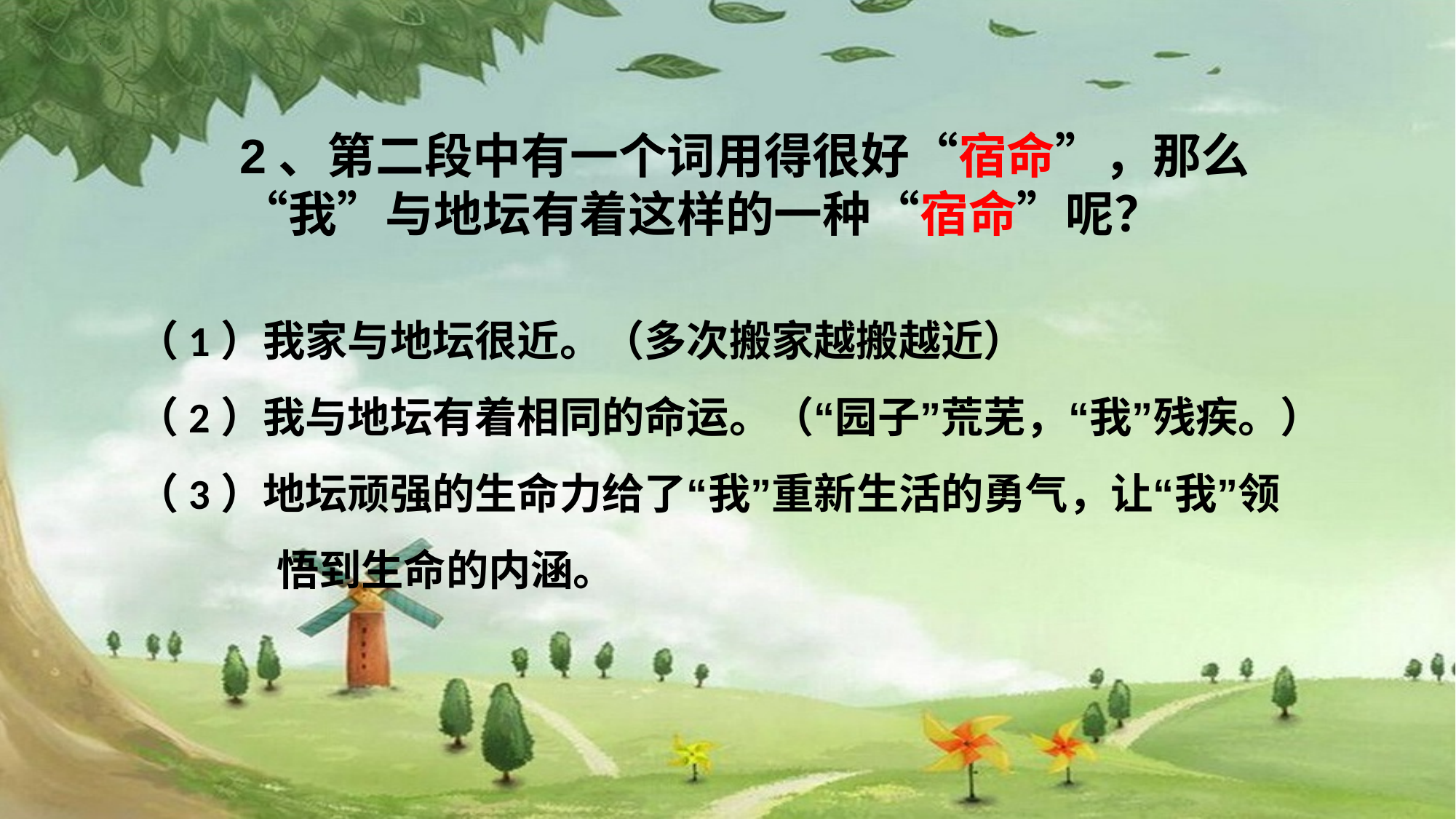

2、第二段中有一个词用得很好“宿命”，那么“我”与地坛有着这样的一种“宿命”呢？
（1）我家与地坛很近。（多次搬家越搬越近）
（2）我与地坛有着相同的命运。（“园子”荒芜，“我”残疾。）
（3）地坛顽强的生命力给了“我”重新生活的勇气，让“我”领
           悟到生命的内涵。